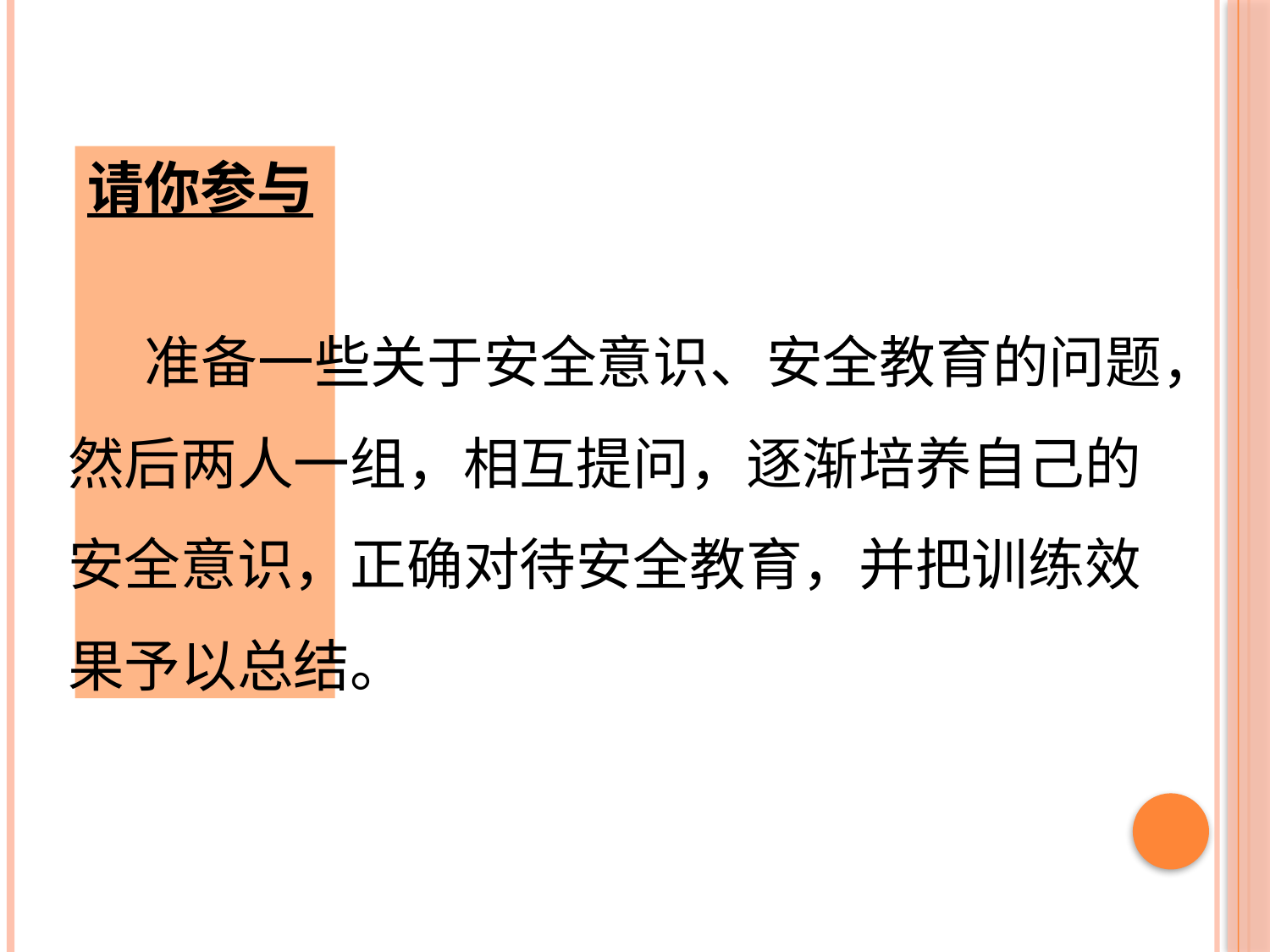

请你参与
     准备一些关于安全意识、安全教育的问题，然后两人一组，相互提问，逐渐培养自己的安全意识，正确对待安全教育，并把训练效果予以总结。